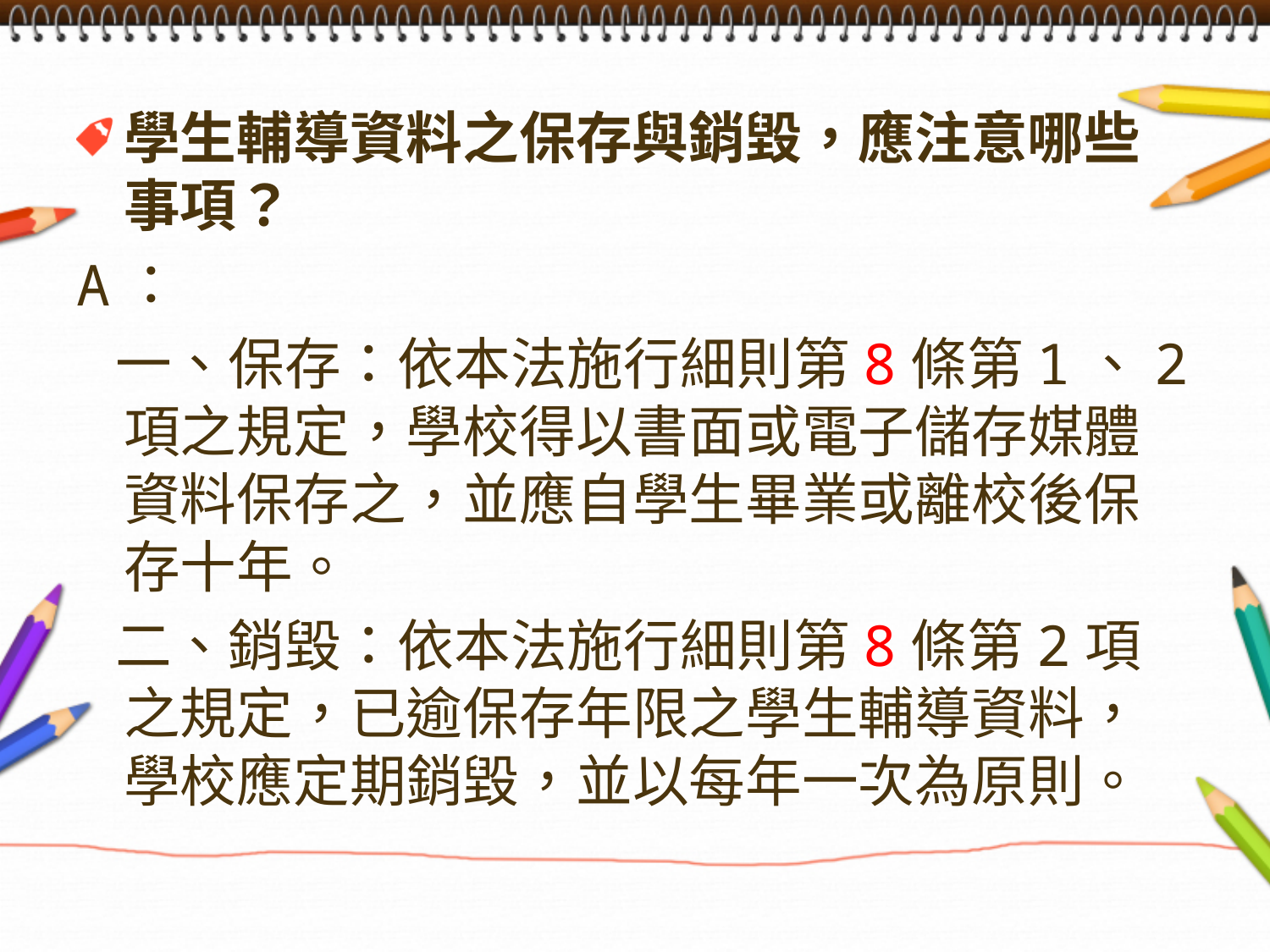

學生輔導資料之保存與銷毀，應注意哪些事項？
A：
  一、保存：依本法施行細則第8條第1、2項之規定，學校得以書面或電子儲存媒體資料保存之，並應自學生畢業或離校後保存十年。
  二、銷毀：依本法施行細則第8條第2項之規定，已逾保存年限之學生輔導資料，學校應定期銷毀，並以每年一次為原則。